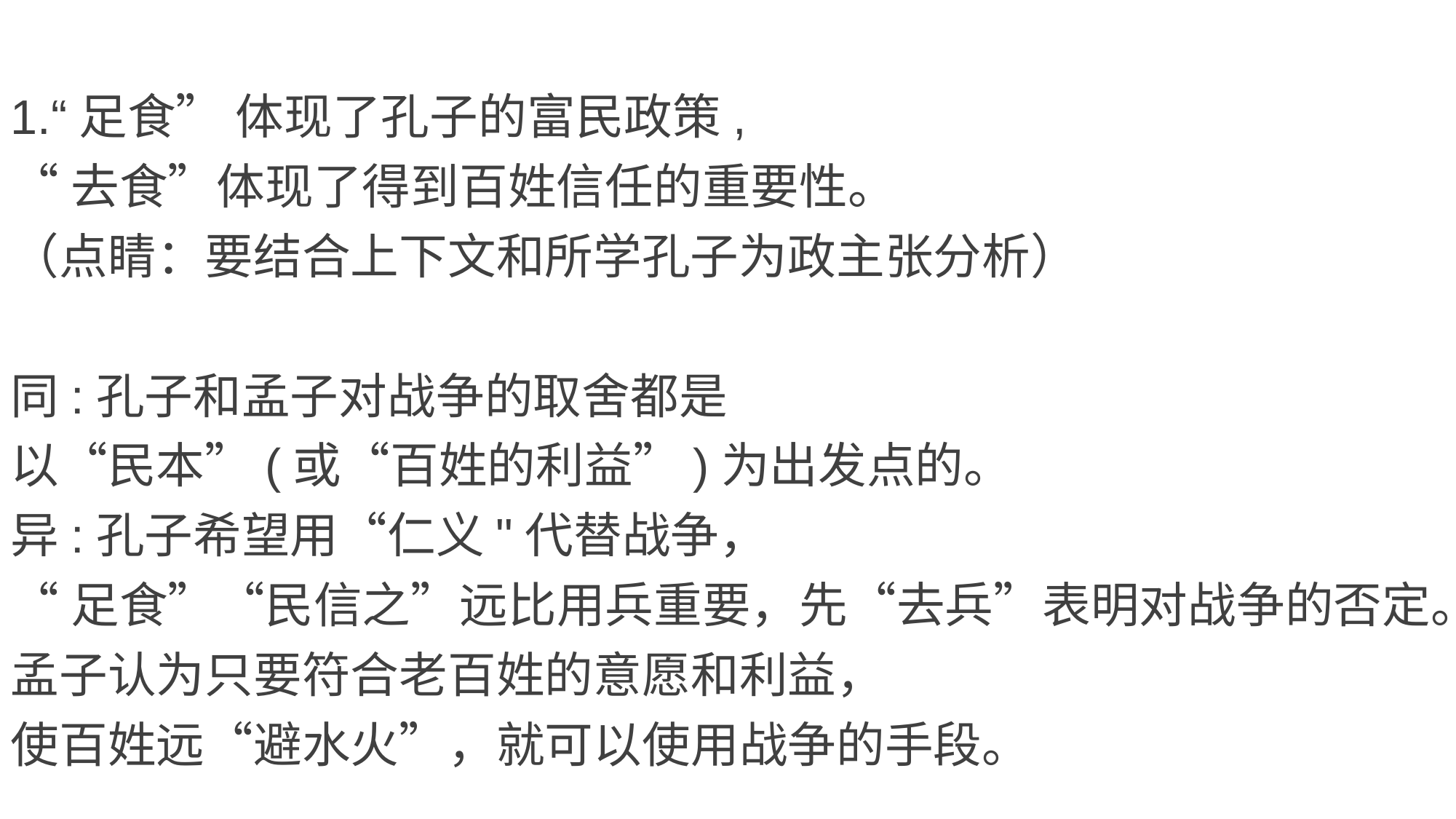

1.“足食” 体现了孔子的富民政策,
“去食”体现了得到百姓信任的重要性。
（点睛：要结合上下文和所学孔子为政主张分析）

同:孔子和孟子对战争的取舍都是
以“民本”(或“百姓的利益”)为出发点的。
异:孔子希望用“仁义"代替战争，
“足食”“民信之”远比用兵重要，先“去兵”表明对战争的否定。
孟子认为只要符合老百姓的意愿和利益，
使百姓远“避水火”，就可以使用战争的手段。